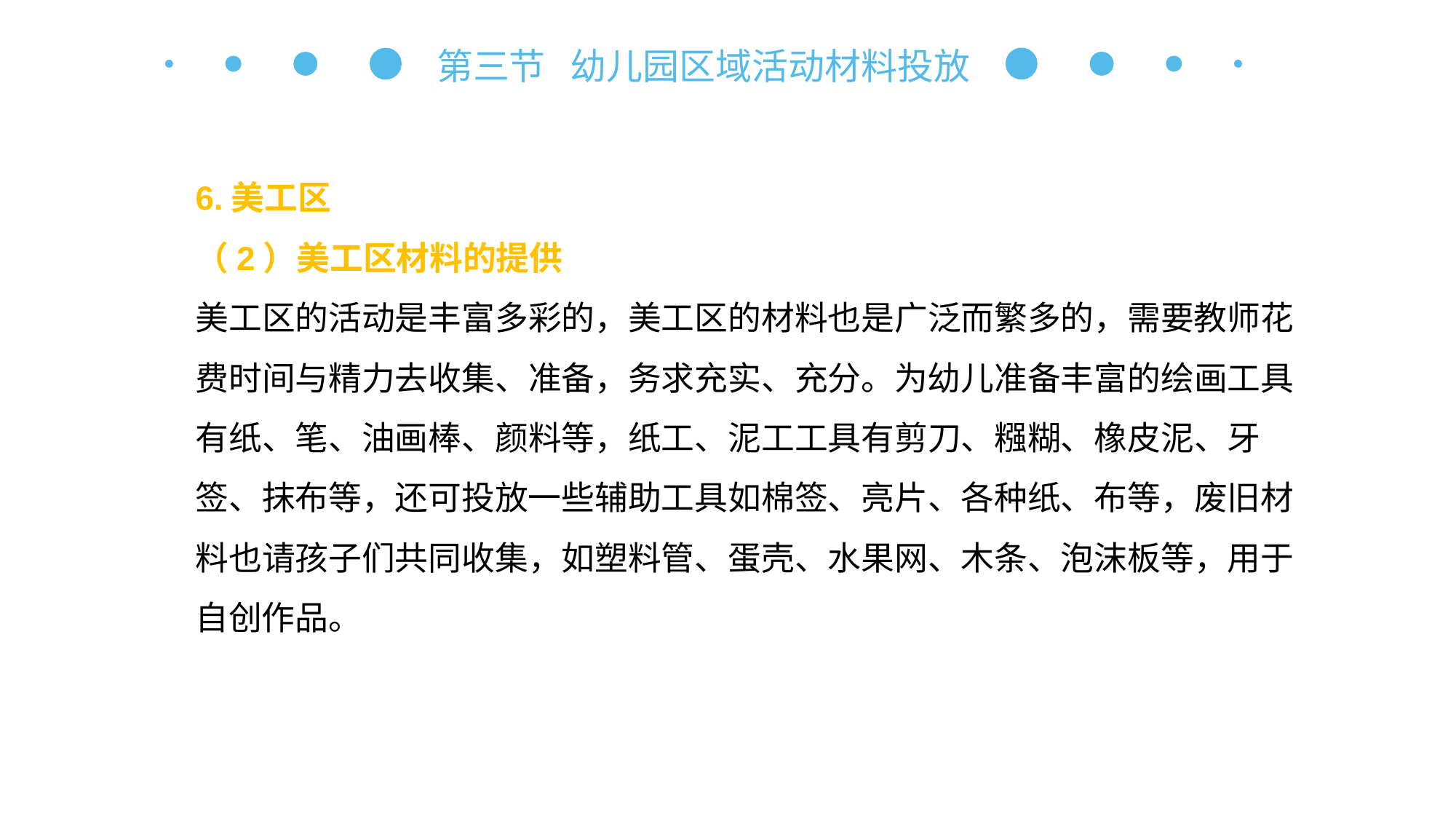

第三节   幼儿园区域活动材料投放

6.美工区
（2）美工区材料的提供
美工区的活动是丰富多彩的，美工区的材料也是广泛而繁多的，需要教师花费时间与精力去收集、准备，务求充实、充分。为幼儿准备丰富的绘画工具有纸、笔、油画棒、颜料等，纸工、泥工工具有剪刀、糨糊、橡皮泥、牙签、抹布等，还可投放一些辅助工具如棉签、亮片、各种纸、布等，废旧材料也请孩子们共同收集，如塑料管、蛋壳、水果网、木条、泡沫板等，用于自创作品。